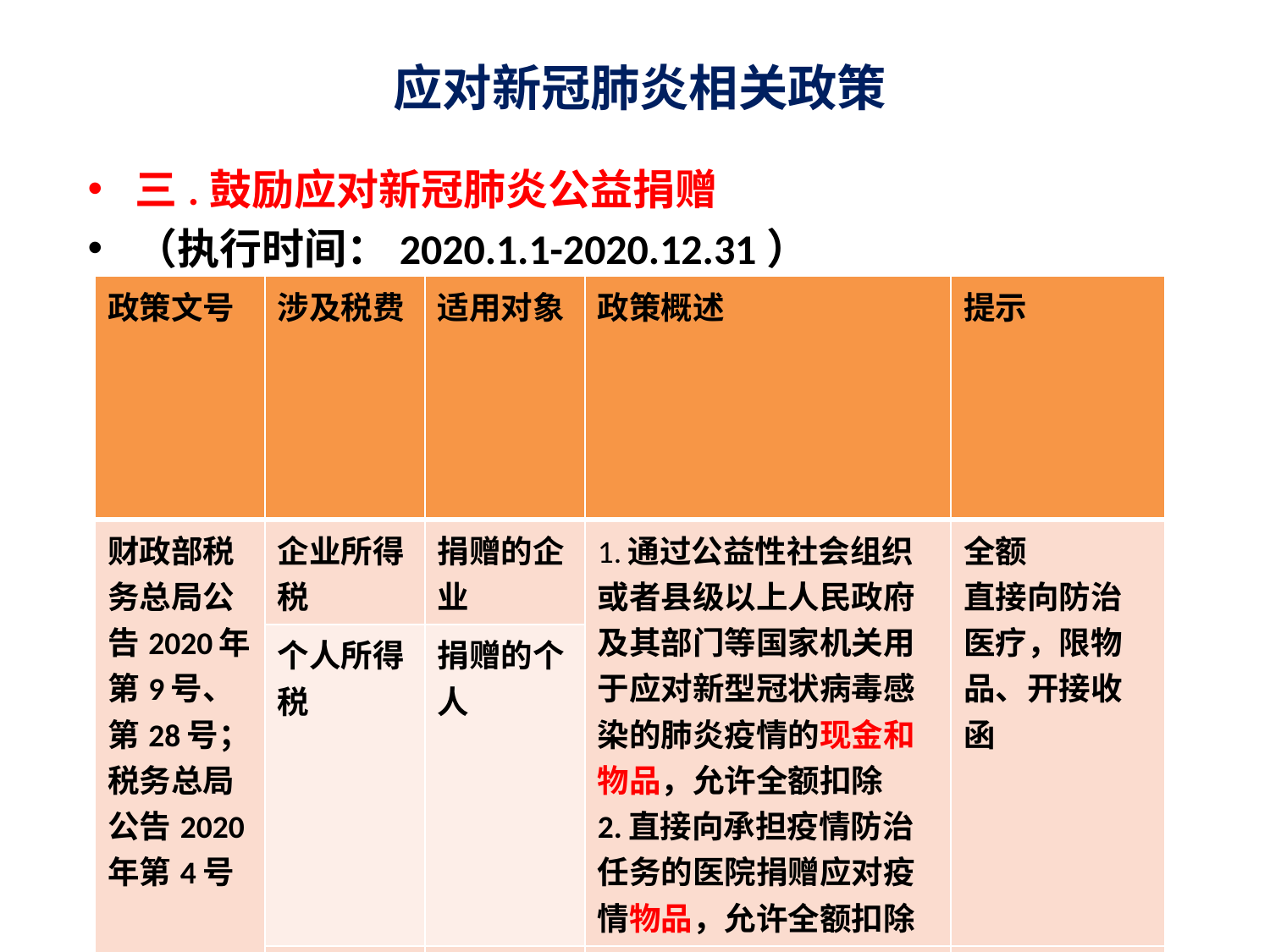

# 应对新冠肺炎相关政策
三.鼓励应对新冠肺炎公益捐赠
（执行时间：2020.1.1-2020.12.31）

| 政策文号 | 涉及税费 | 适用对象 | 政策概述 | 提示 |
| --- | --- | --- | --- | --- |
| 财政部税务总局公告2020年第9号、第28号；税务总局公告2020年第4号 | 企业所得税 | 捐赠的企业 | 1.通过公益性社会组织或者县级以上人民政府及其部门等国家机关用于应对新型冠状病毒感染的肺炎疫情的现金和物品，允许全额扣除 2.直接向承担疫情防治任务的医院捐赠应对疫情物品，允许全额扣除 | 全额 直接向防治医疗，限物品、开接收函 |
|  | 个人所得税 | 捐赠的个人 |  |  |
|  | 增值税及附加 | 无偿捐赠应对疫情货物的单位和个体工商户 | 通过以上两类渠道，捐赠用于应对疫情的自产、委托加工或购买的货物，免征增值税、消费税、城市维护建设税、教育费附加、地方教育附加 |  |